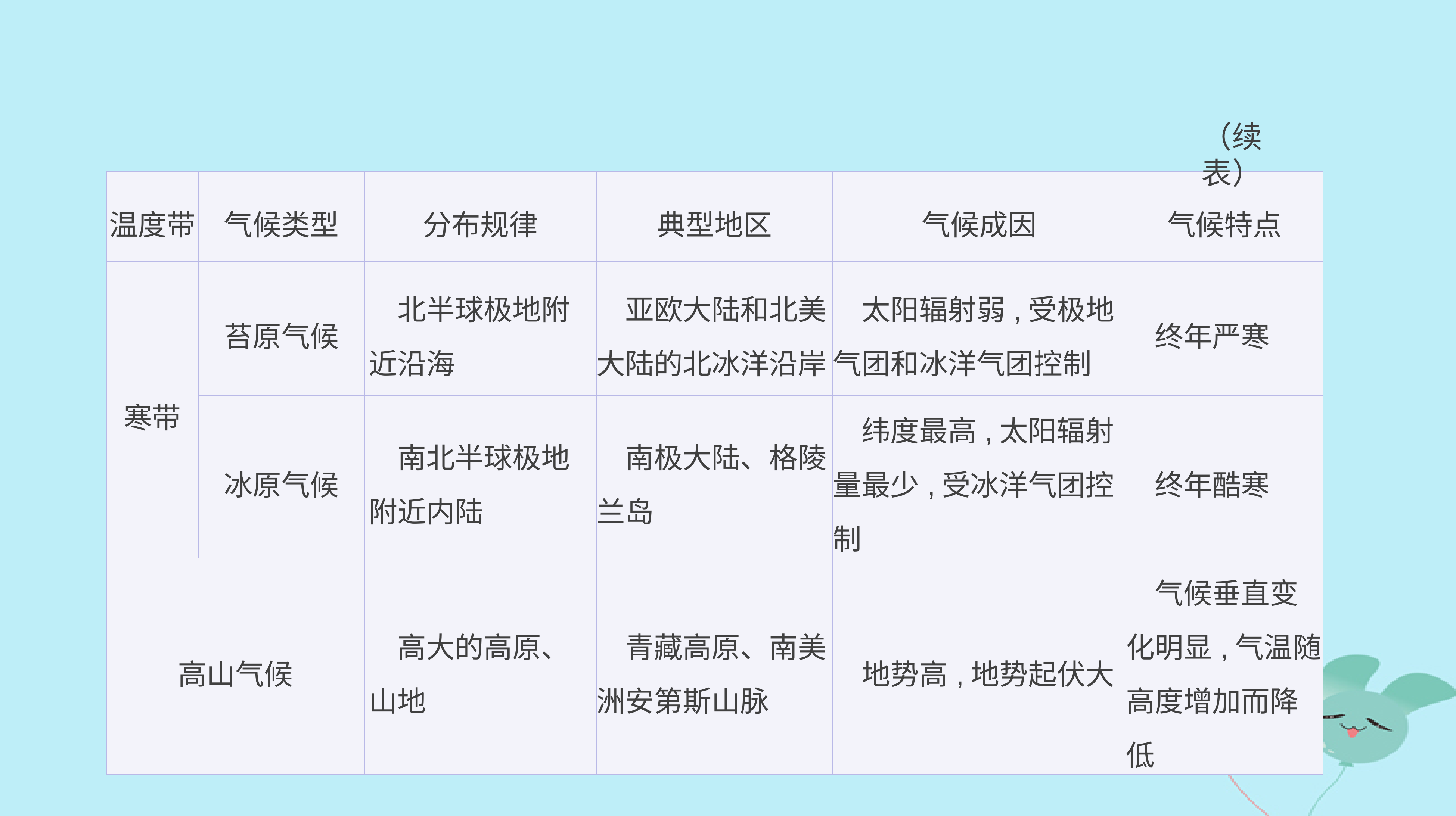

（续表）
| 温度带 | 气候类型 | 分布规律 | 典型地区 | 气候成因 | 气候特点 |
| --- | --- | --- | --- | --- | --- |
| 寒带 | 苔原气候 | 北半球极地附近沿海 | 亚欧大陆和北美大陆的北冰洋沿岸 | 太阳辐射弱,受极地气团和冰洋气团控制 | 终年严寒 |
|  | 冰原气候 | 南北半球极地附近内陆 | 南极大陆、格陵兰岛 | 纬度最高,太阳辐射量最少,受冰洋气团控制 | 终年酷寒 |
| 高山气候 |  | 高大的高原、山地 | 青藏高原、南美洲安第斯山脉 | 地势高,地势起伏大 | 气候垂直变化明显,气温随高度增加而降低 |